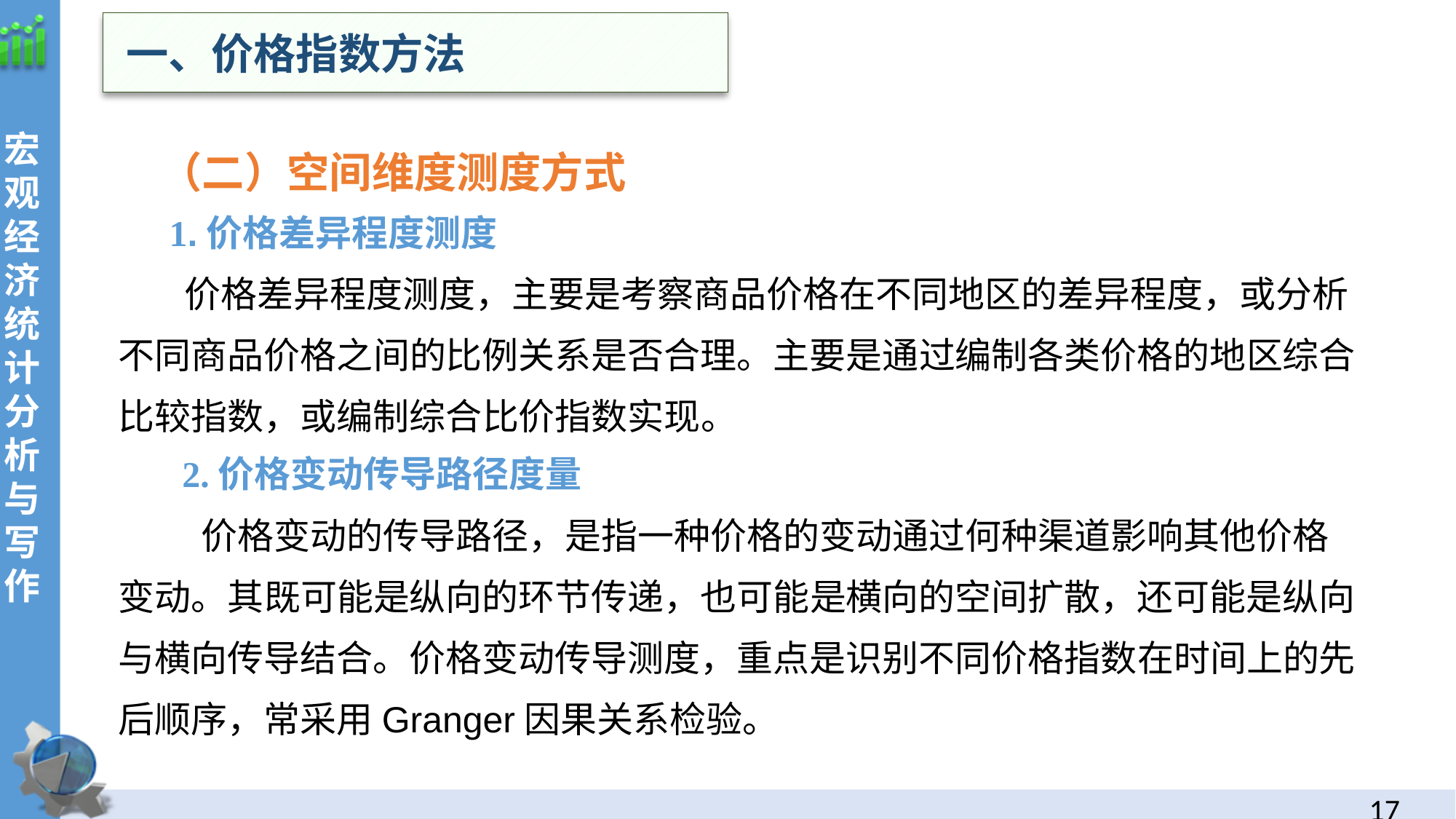

一、价格指数方法
    （二）空间维度测度方式
     1.价格差异程度测度
       价格差异程度测度，主要是考察商品价格在不同地区的差异程度，或分析不同商品价格之间的比例关系是否合理。主要是通过编制各类价格的地区综合比较指数，或编制综合比价指数实现。
       2.价格变动传导路径度量
         价格变动的传导路径，是指一种价格的变动通过何种渠道影响其他价格变动。其既可能是纵向的环节传递，也可能是横向的空间扩散，还可能是纵向与横向传导结合。价格变动传导测度，重点是识别不同价格指数在时间上的先后顺序，常采用Granger因果关系检验。

17